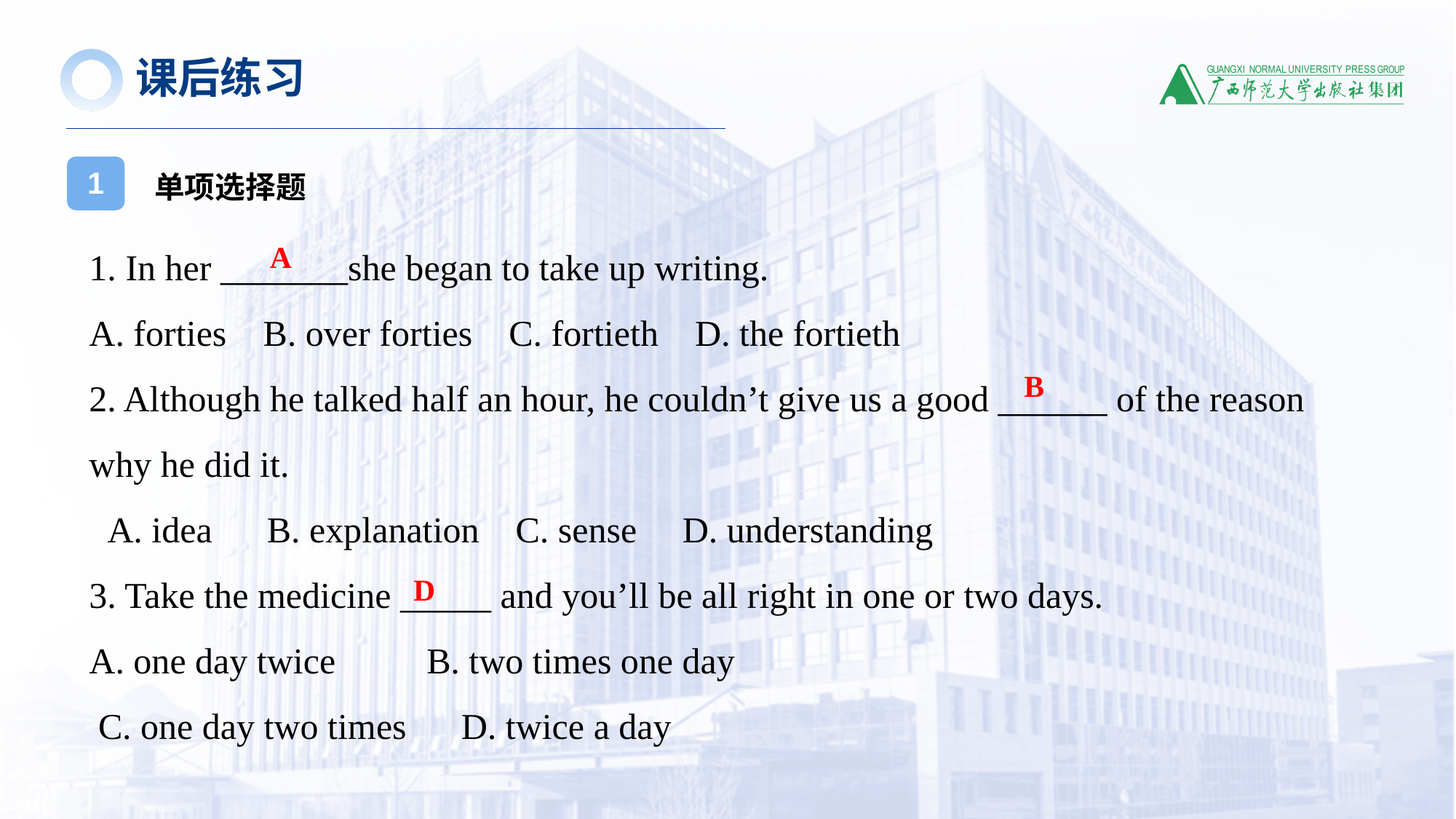

课后练习

单项选择题
1

1. In her _______she began to take up writing.
A. forties    B. over forties    C. fortieth    D. the fortieth
2. Although he talked half an hour, he couldn’t give us a good ______ of the reason why he did it.
  A. idea      B. explanation    C. sense     D. understanding
3. Take the medicine _____ and you’ll be all right in one or two days.
A. one day twice          B. two times one day
 C. one day two times      D. twice a day
A
B
D